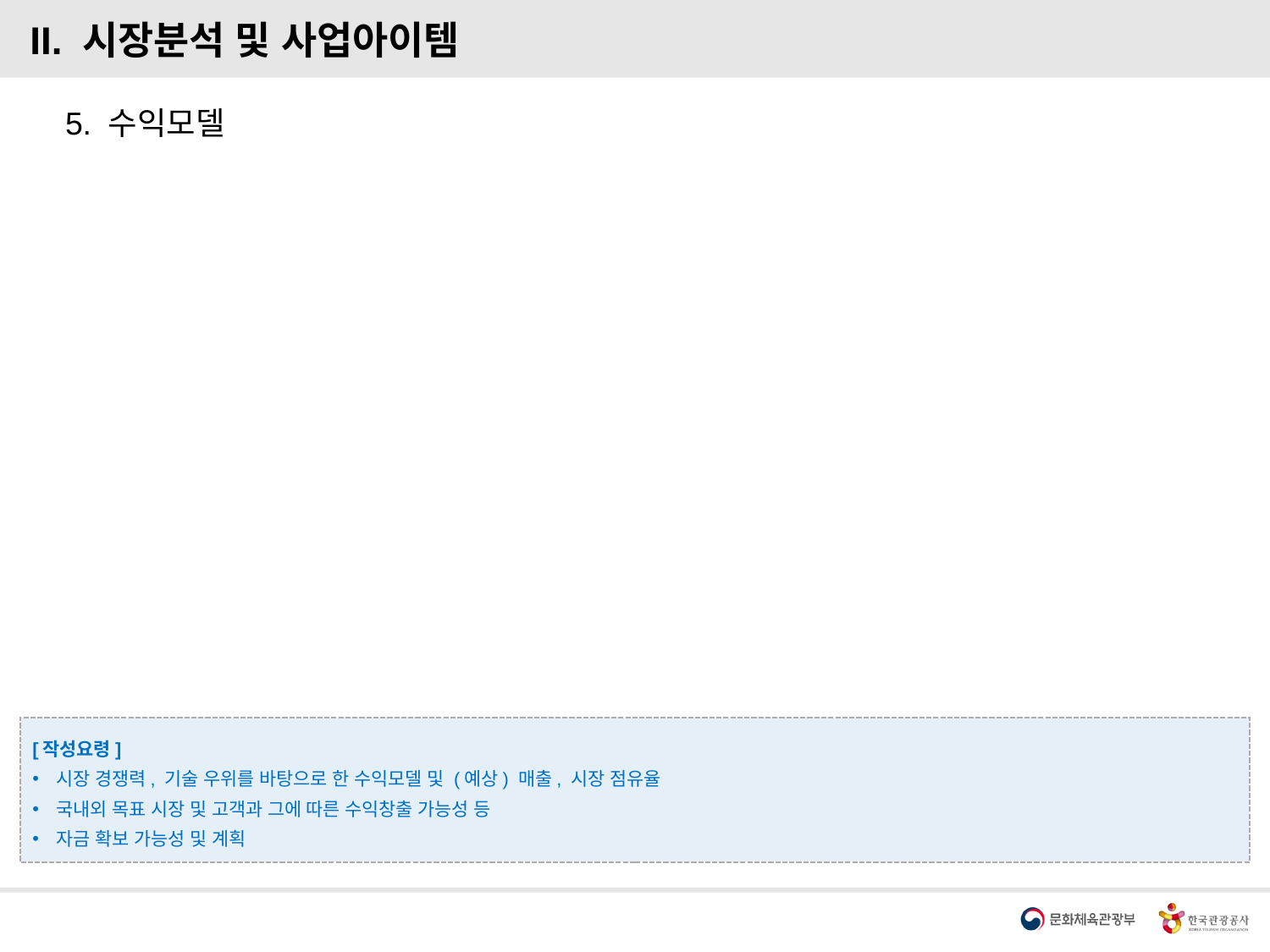

II. 시장분석 및 사업아이템
5. 수익모델
[작성요령]
시장 경쟁력, 기술 우위를 바탕으로 한 수익모델 및 (예상) 매출, 시장 점유율
국내외 목표 시장 및 고객과 그에 따른 수익창출 가능성 등
자금 확보 가능성 및 계획